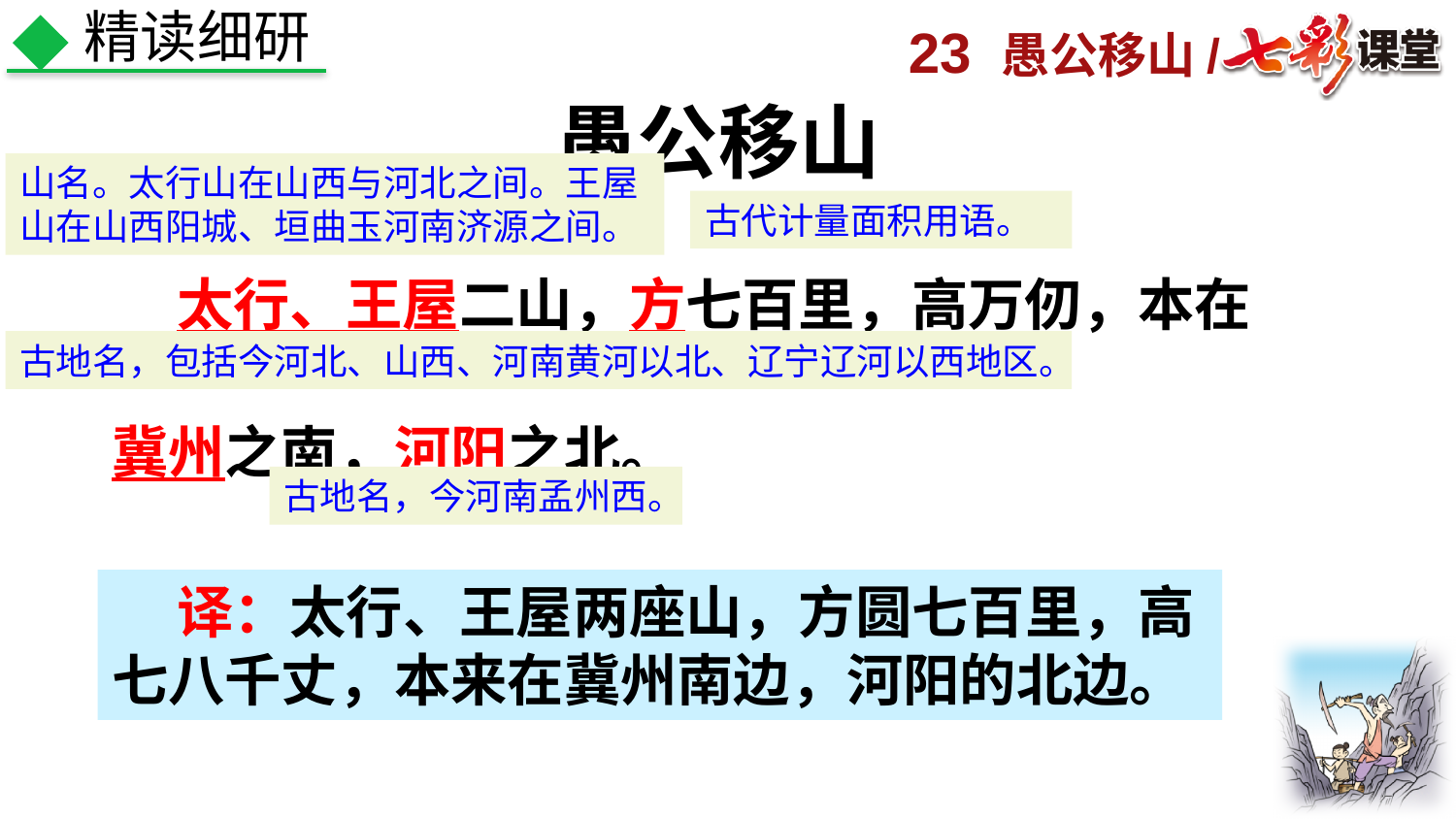

精读细研

愚公移山
    太行、王屋二山，方七百里，高万仞，本在
冀州之南，河阳之北。
山名。太行山在山西与河北之间。王屋山在山西阳城、垣曲玉河南济源之间。
古代计量面积用语。
古地名，包括今河北、山西、河南黄河以北、辽宁辽河以西地区。
古地名，今河南孟州西。
    译：太行、王屋两座山，方圆七百里，高七八千丈，本来在冀州南边，河阳的北边。